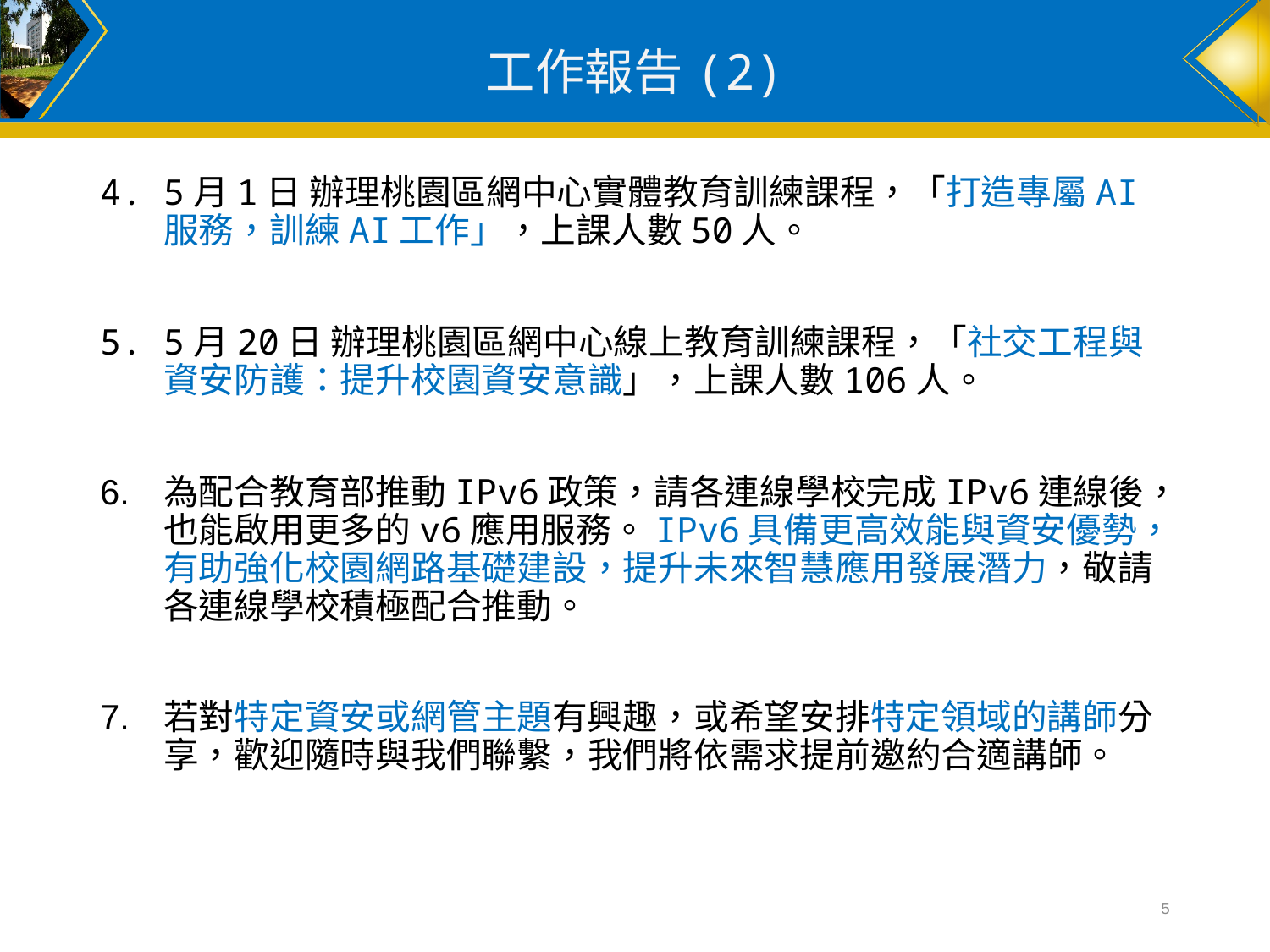

# 工作報告(2)
5月1日 辦理桃園區網中心實體教育訓練課程，「打造專屬AI服務，訓練AI工作」，上課人數50人。

5月20日 辦理桃園區網中心線上教育訓練課程，「社交工程與資安防護：提升校園資安意識」，上課人數106人。

為配合教育部推動IPv6政策，請各連線學校完成IPv6連線後，也能啟用更多的v6應用服務。IPv6具備更高效能與資安優勢，有助強化校園網路基礎建設，提升未來智慧應用發展潛力，敬請各連線學校積極配合推動。

若對特定資安或網管主題有興趣，或希望安排特定領域的講師分享，歡迎隨時與我們聯繫，我們將依需求提前邀約合適講師。
5